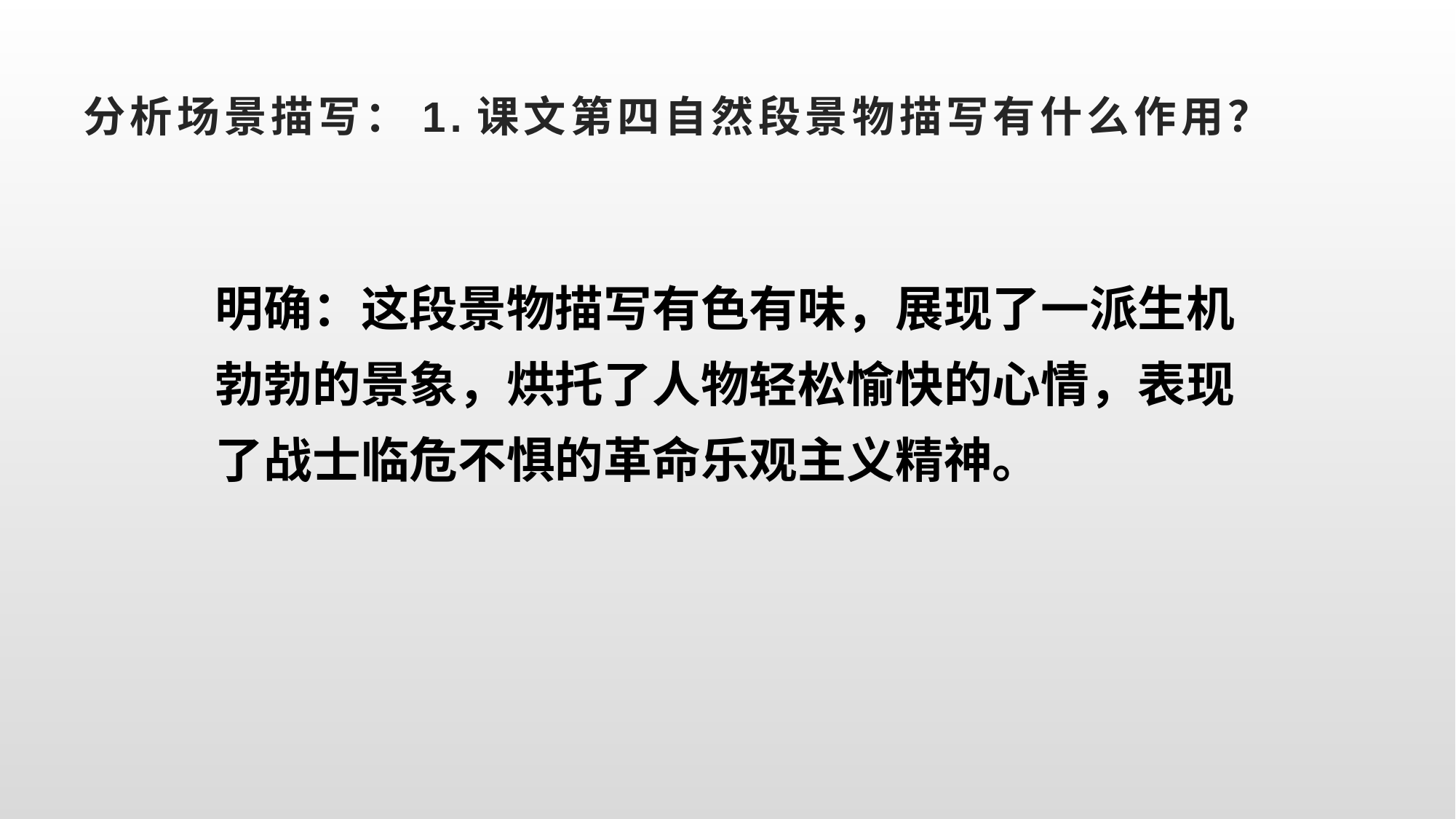

# 分析场景描写：1.课文第四自然段景物描写有什么作用？
明确：这段景物描写有色有味，展现了一派生机
勃勃的景象，烘托了人物轻松愉快的心情，表现
了战士临危不惧的革命乐观主义精神。